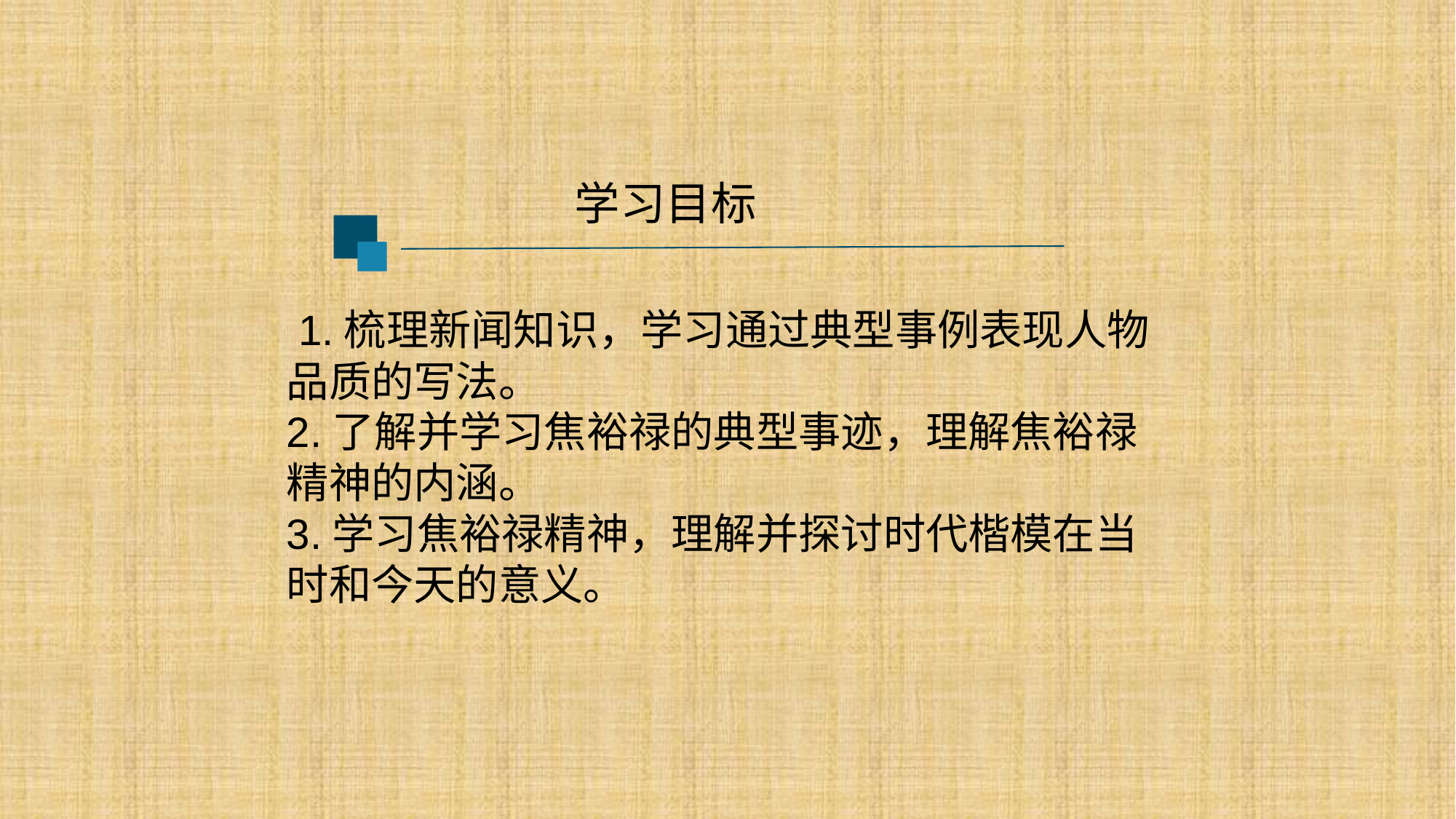

学习目标

 1.梳理新闻知识，学习通过典型事例表现人物品质的写法。
2.了解并学习焦裕禄的典型事迹，理解焦裕禄精神的内涵。
3.学习焦裕禄精神，理解并探讨时代楷模在当时和今天的意义。